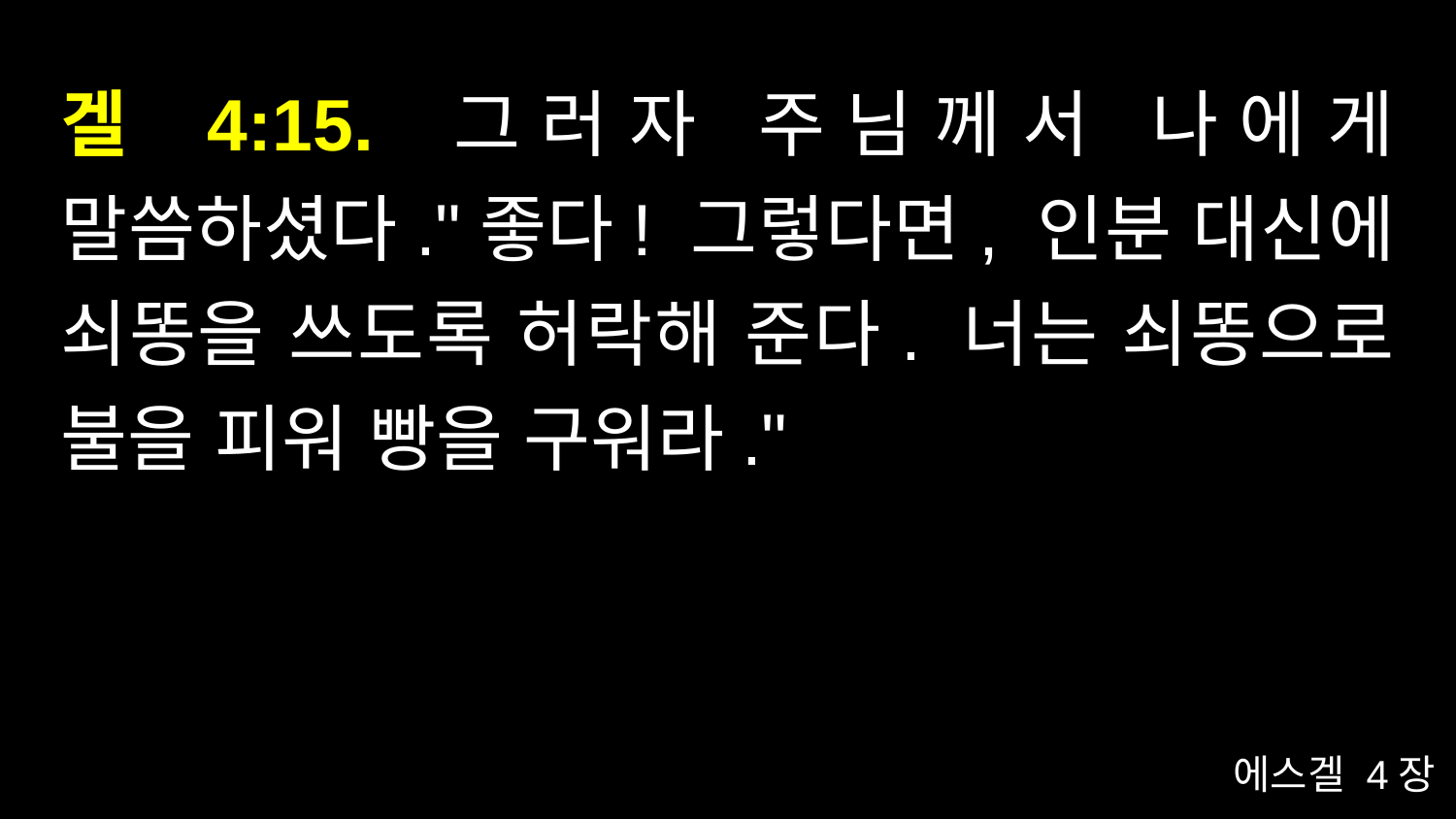

# 겔 4:15. 그러자 주님께서 나에게 말씀하셨다."좋다! 그렇다면, 인분 대신에 쇠똥을 쓰도록 허락해 준다. 너는 쇠똥으로 불을 피워 빵을 구워라."
에스겔 4장